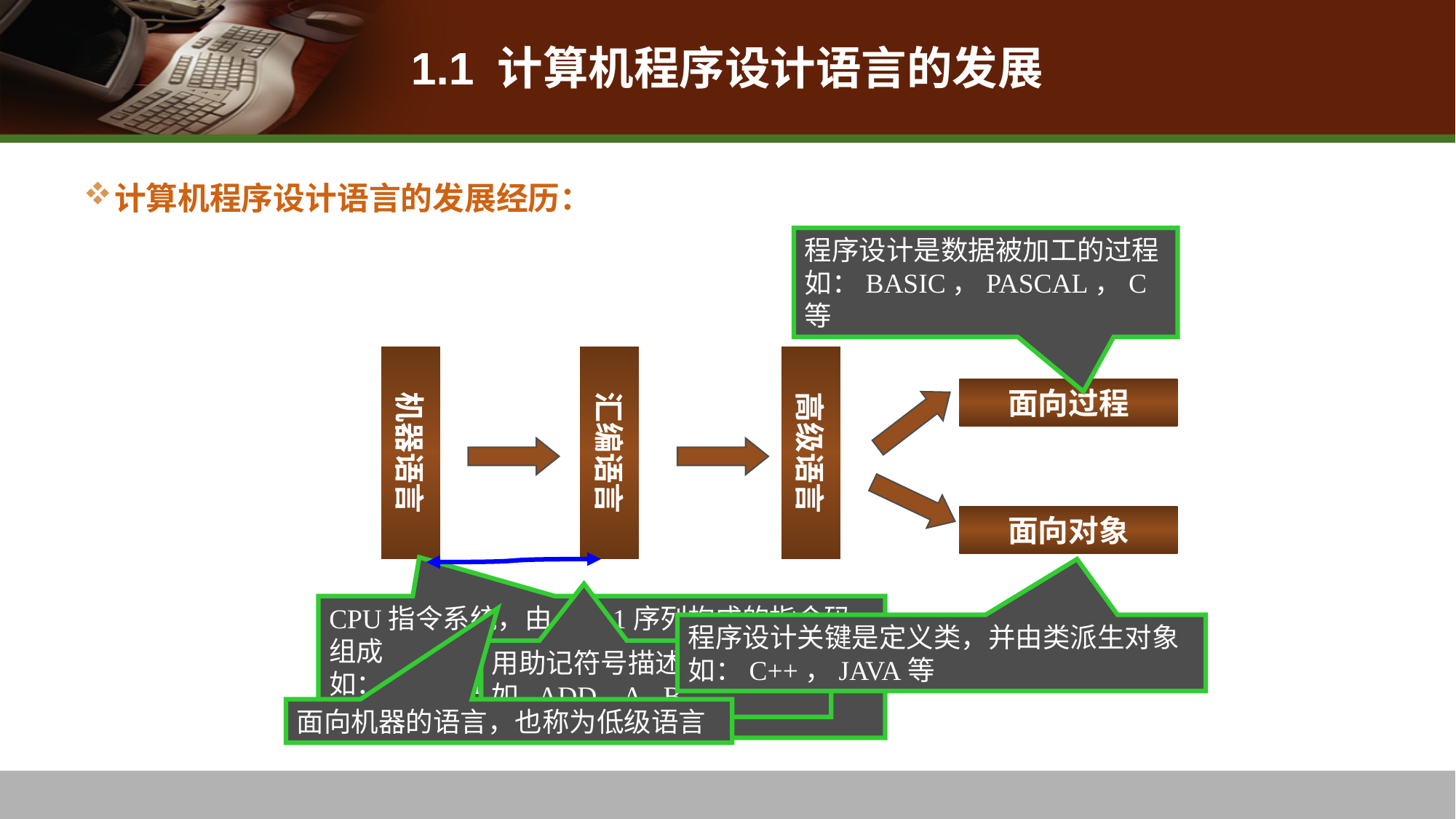

# 1.1 计算机程序设计语言的发展
计算机程序设计语言的发展经历：
程序设计是数据被加工的过程
如：BASIC，PASCAL，C等
机器语言
汇编语言
高级语言
面向过程

面向对象
CPU指令系统，由0、1序列构成的指令码组成
如：11000110      加
        11010110      减
程序设计关键是定义类，并由类派生对象如：C++，JAVA等
用助记符号描述的指令系统
如  ADD    A,  B
面向机器的语言，也称为低级语言